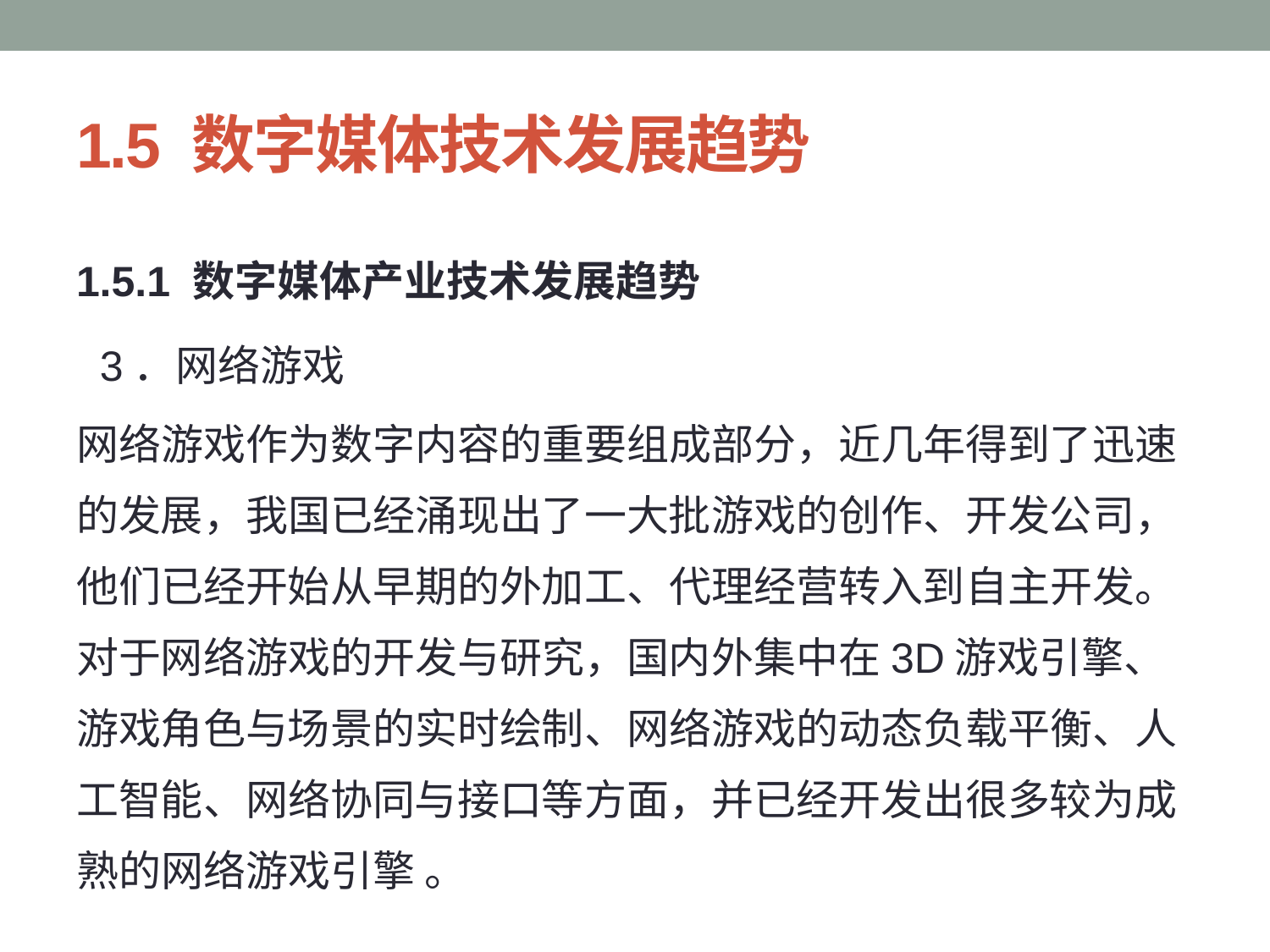

# 1.5 数字媒体技术发展趋势
1.5.1 数字媒体产业技术发展趋势
  3．网络游戏
网络游戏作为数字内容的重要组成部分，近几年得到了迅速的发展，我国已经涌现出了一大批游戏的创作、开发公司，他们已经开始从早期的外加工、代理经营转入到自主开发。对于网络游戏的开发与研究，国内外集中在3D游戏引擎、游戏角色与场景的实时绘制、网络游戏的动态负载平衡、人工智能、网络协同与接口等方面，并已经开发出很多较为成熟的网络游戏引擎 。